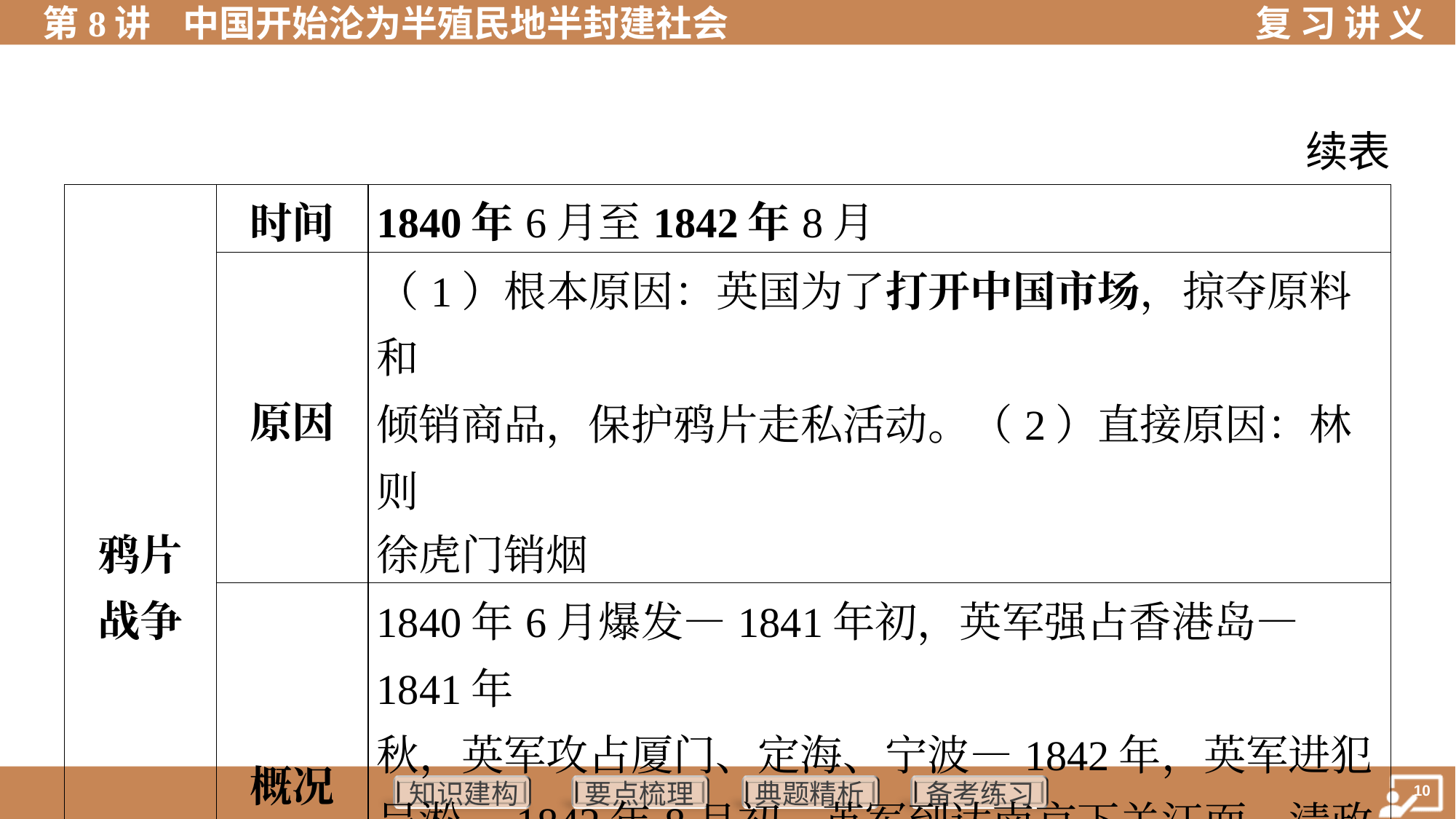

续表
| 鸦片 战争 | 时间 | 1840年6月至1842年8月 |  |
| --- | --- | --- | --- |
|  | 原因 | （1）根本原因：英国为了打开中国市场，掠夺原料和 倾销商品，保护鸦片走私活动。（2）直接原因：林则 徐虎门销烟 |  |
|  | 概况 | 1840年6月爆发—1841年初，英军强占香港岛—1841年 秋，英军攻占厦门、定海、宁波—1842年，英军进犯 吴淞—1842年8月初，英军到达南京下关江面，清政府 屈服，被迫与英国签订中英《南京条约》 |  |